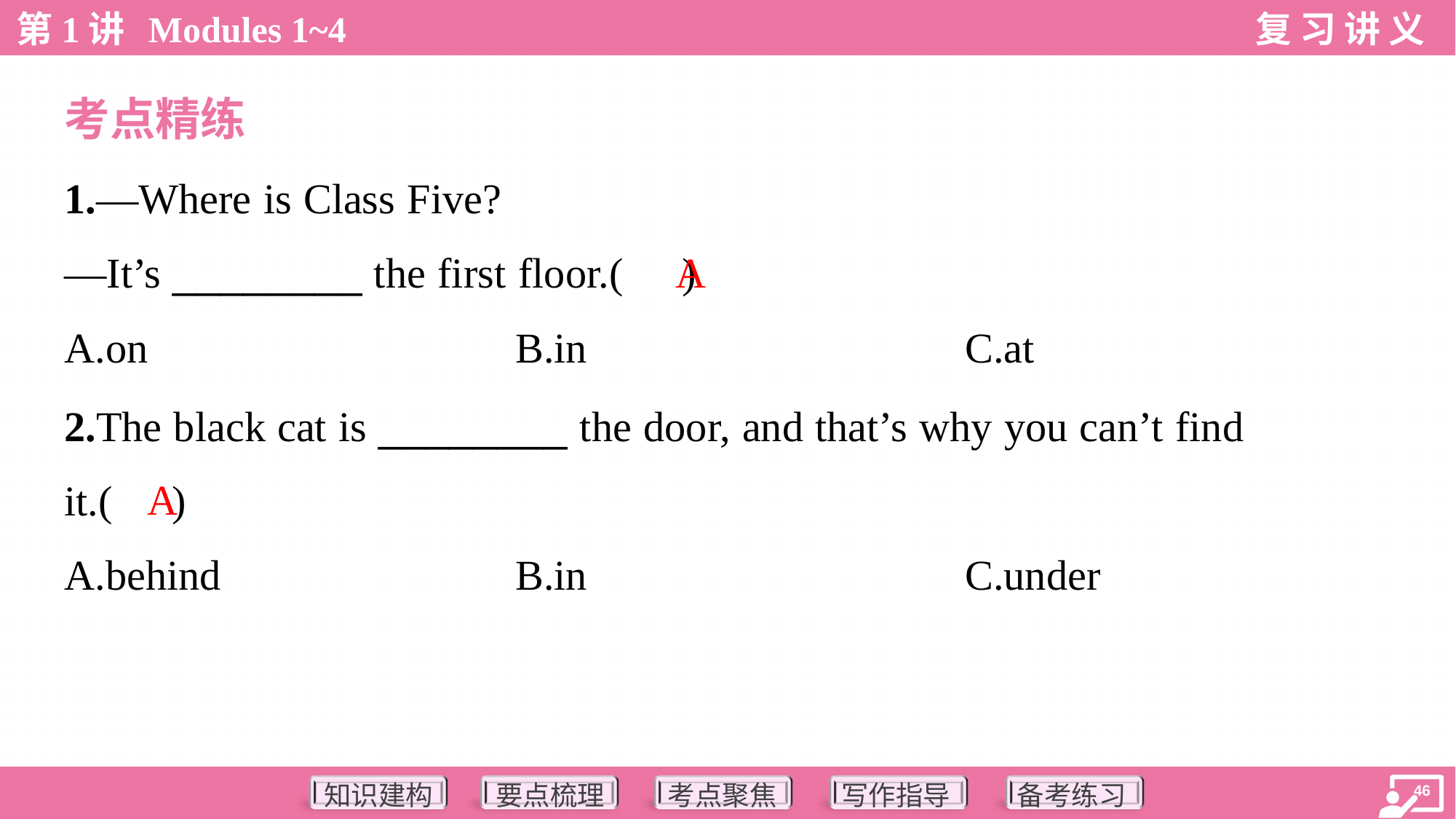

考点精练
1.—Where is Class Five?
—It’s ________ the first floor.(     )
A
A.on	B.in	C.at
2.The black cat is ________ the door, and that’s why you can’t find
it.(     )
A
A.behind	B.in	C.under